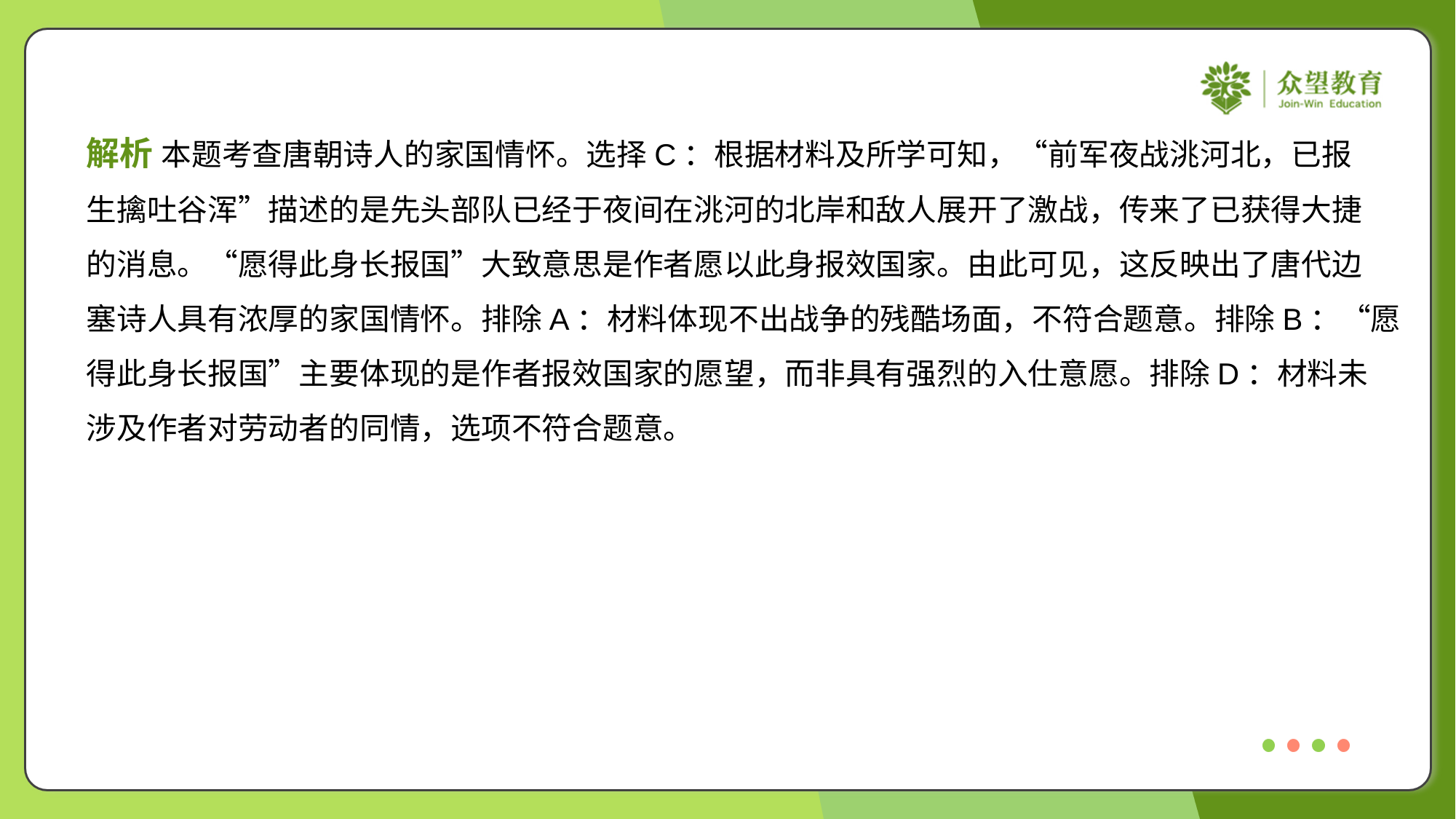

解析 本题考查唐朝诗人的家国情怀。选择C：根据材料及所学可知，“前军夜战洮河北，已报
生擒吐谷浑”描述的是先头部队已经于夜间在洮河的北岸和敌人展开了激战，传来了已获得大捷
的消息。“愿得此身长报国”大致意思是作者愿以此身报效国家。由此可见，这反映出了唐代边
塞诗人具有浓厚的家国情怀。排除A：材料体现不出战争的残酷场面，不符合题意。排除B：“愿
得此身长报国”主要体现的是作者报效国家的愿望，而非具有强烈的入仕意愿。排除D：材料未
涉及作者对劳动者的同情，选项不符合题意。